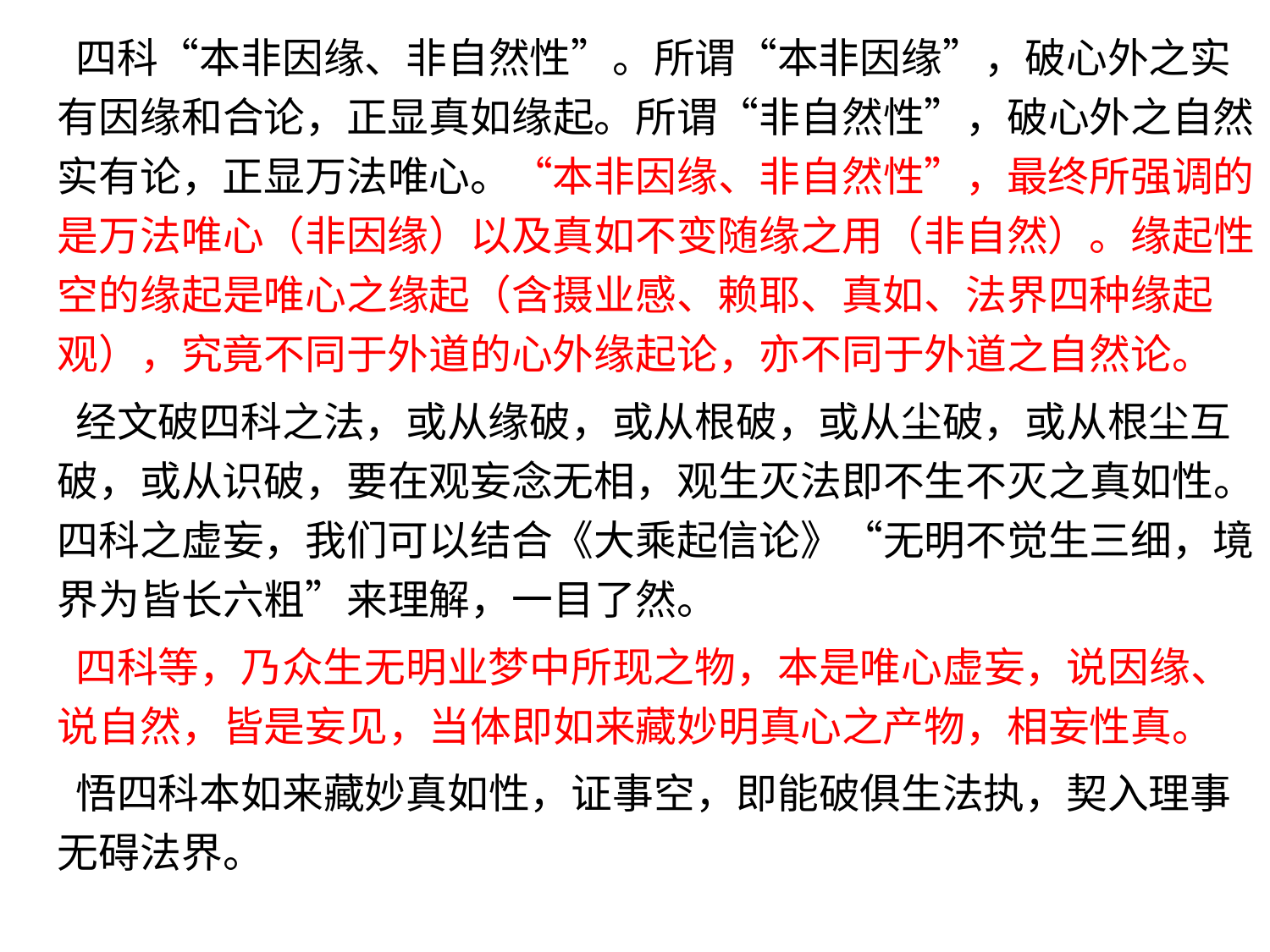

四科“本非因缘、非自然性”。所谓“本非因缘”，破心外之实有因缘和合论，正显真如缘起。所谓“非自然性”，破心外之自然实有论，正显万法唯心。“本非因缘、非自然性”，最终所强调的是万法唯心（非因缘）以及真如不变随缘之用（非自然）。缘起性空的缘起是唯心之缘起（含摄业感、赖耶、真如、法界四种缘起观），究竟不同于外道的心外缘起论，亦不同于外道之自然论。
      经文破四科之法，或从缘破，或从根破，或从尘破，或从根尘互破，或从识破，要在观妄念无相，观生灭法即不生不灭之真如性。四科之虚妄，我们可以结合《大乘起信论》“无明不觉生三细，境界为皆长六粗”来理解，一目了然。
      四科等，乃众生无明业梦中所现之物，本是唯心虚妄，说因缘、说自然，皆是妄见，当体即如来藏妙明真心之产物，相妄性真。
      悟四科本如来藏妙真如性，证事空，即能破俱生法执，契入理事无碍法界。